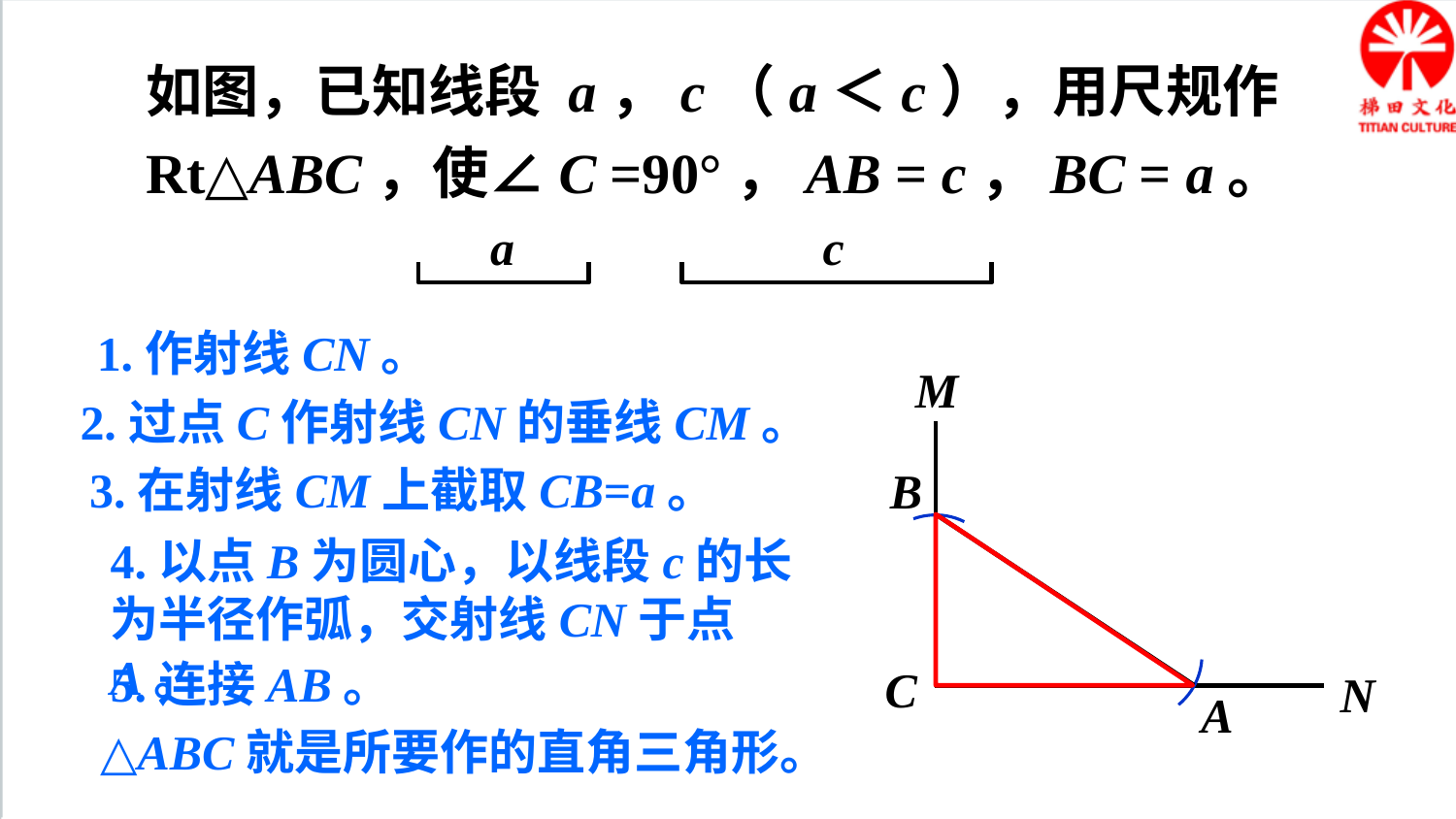

如图，已知线段 a，c（a＜c），用尺规作Rt△ABC，使∠C =90°，AB = c，BC = a。

a
c
1.作射线CN。
M
2.过点C作射线CN的垂线CM。
3.在射线CM上截取CB=a。
B

4.以点B为圆心，以线段c的长为半径作弧，交射线CN于点A。

5.连接AB。
C
N
A
△ABC就是所要作的直角三角形。